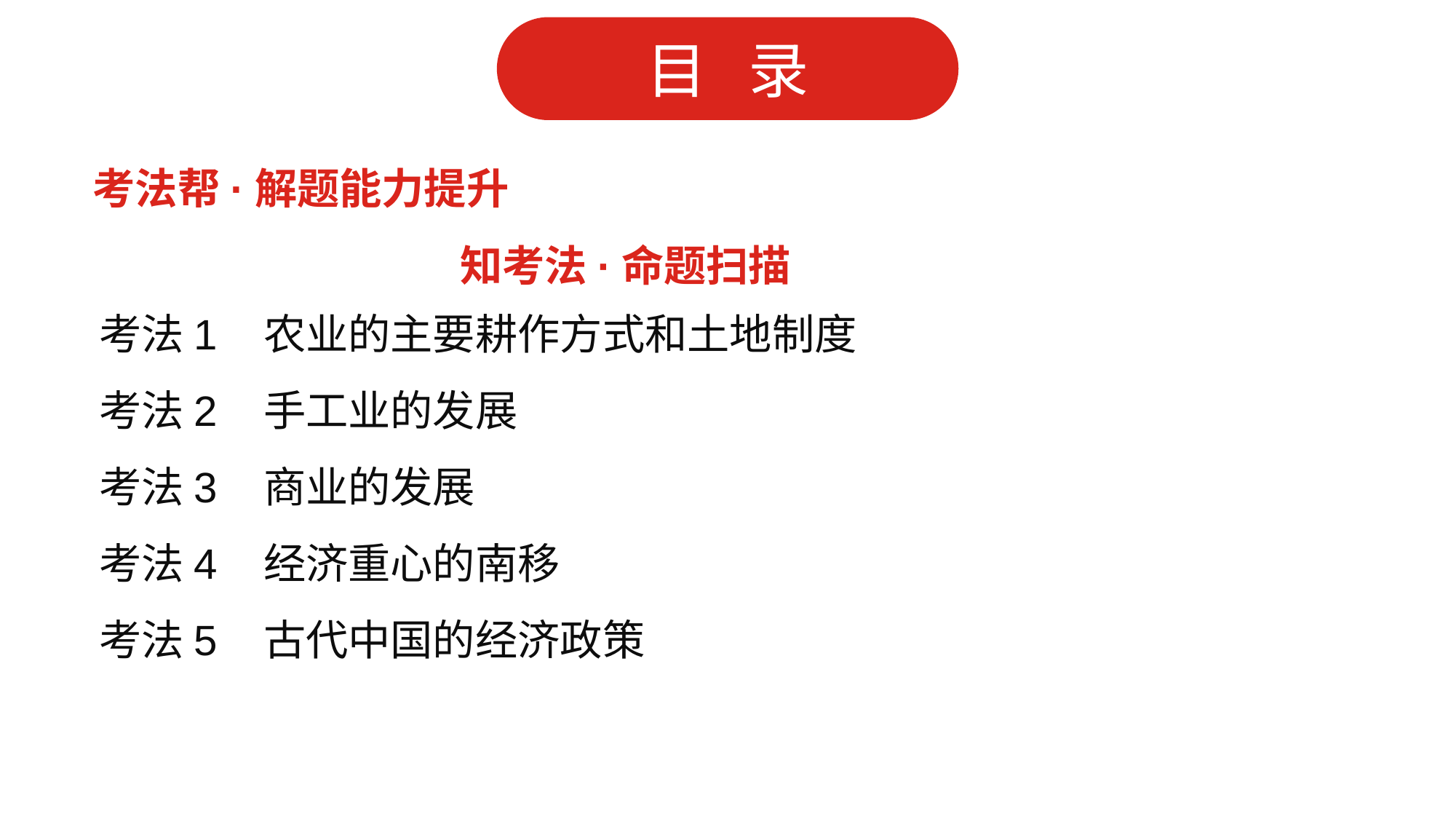

考法帮·解题能力提升
知考法·命题扫描

考法1   农业的主要耕作方式和土地制度
考法2   手工业的发展
考法3   商业的发展
考法4   经济重心的南移
考法5   古代中国的经济政策